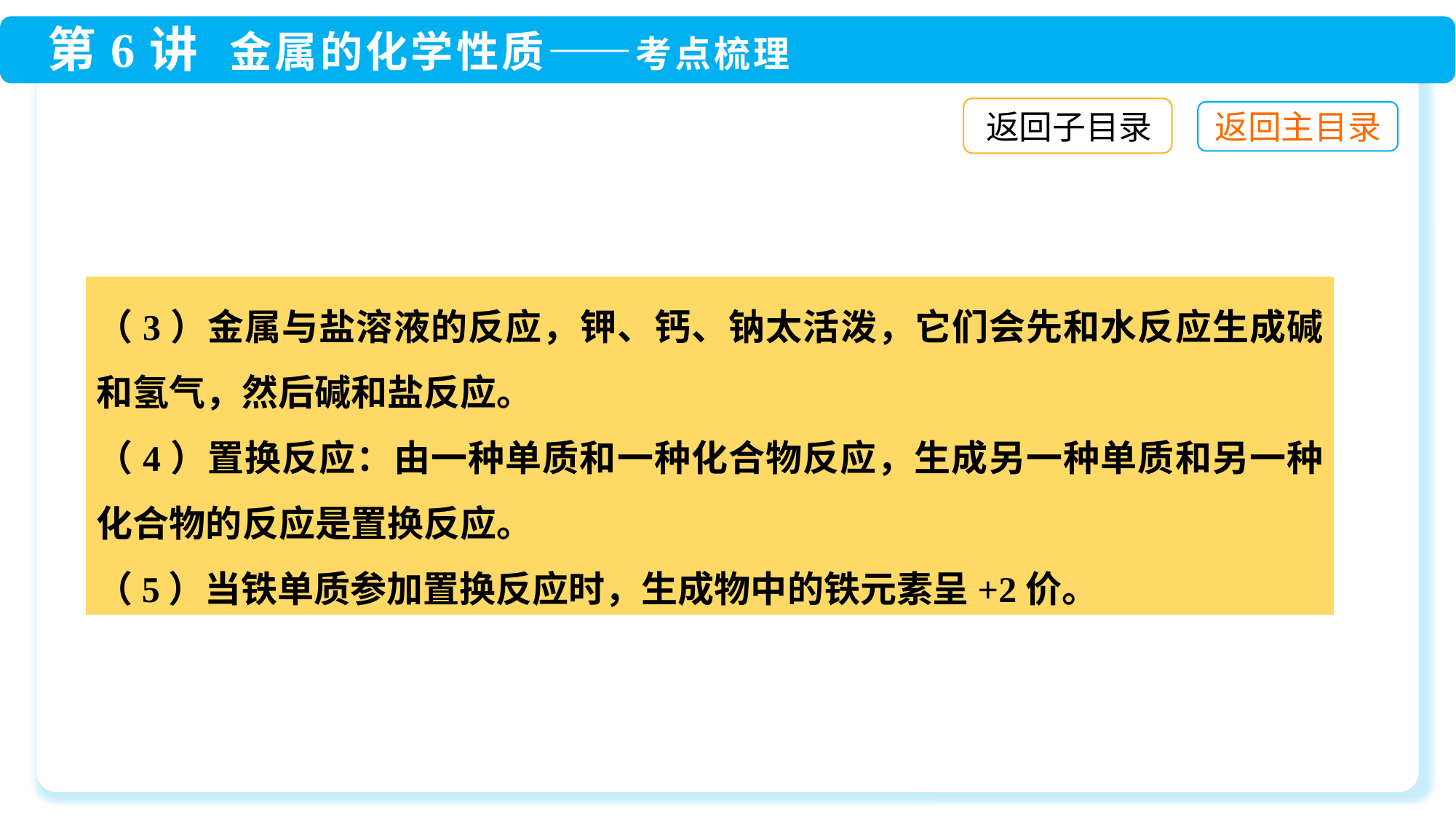

返回子目录
（3）金属与盐溶液的反应，钾、钙、钠太活泼，它们会先和水反应生成碱和氢气，然后碱和盐反应。
（4）置换反应：由一种单质和一种化合物反应，生成另一种单质和另一种化合物的反应是置换反应。
（5）当铁单质参加置换反应时，生成物中的铁元素呈+2价。